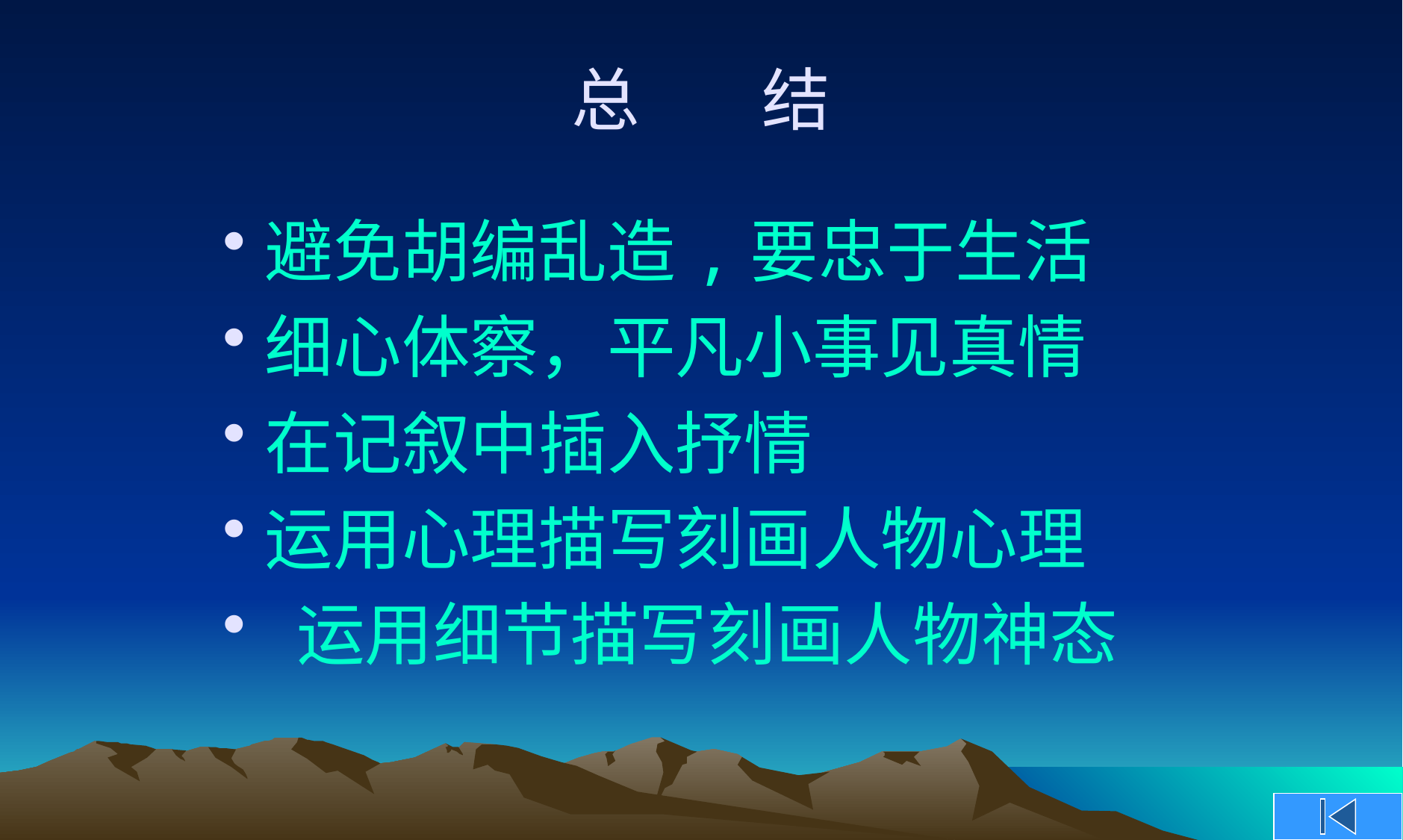

# 总        结
避免胡编乱造,要忠于生活
细心体察，平凡小事见真情
在记叙中插入抒情
运用心理描写刻画人物心理
 运用细节描写刻画人物神态